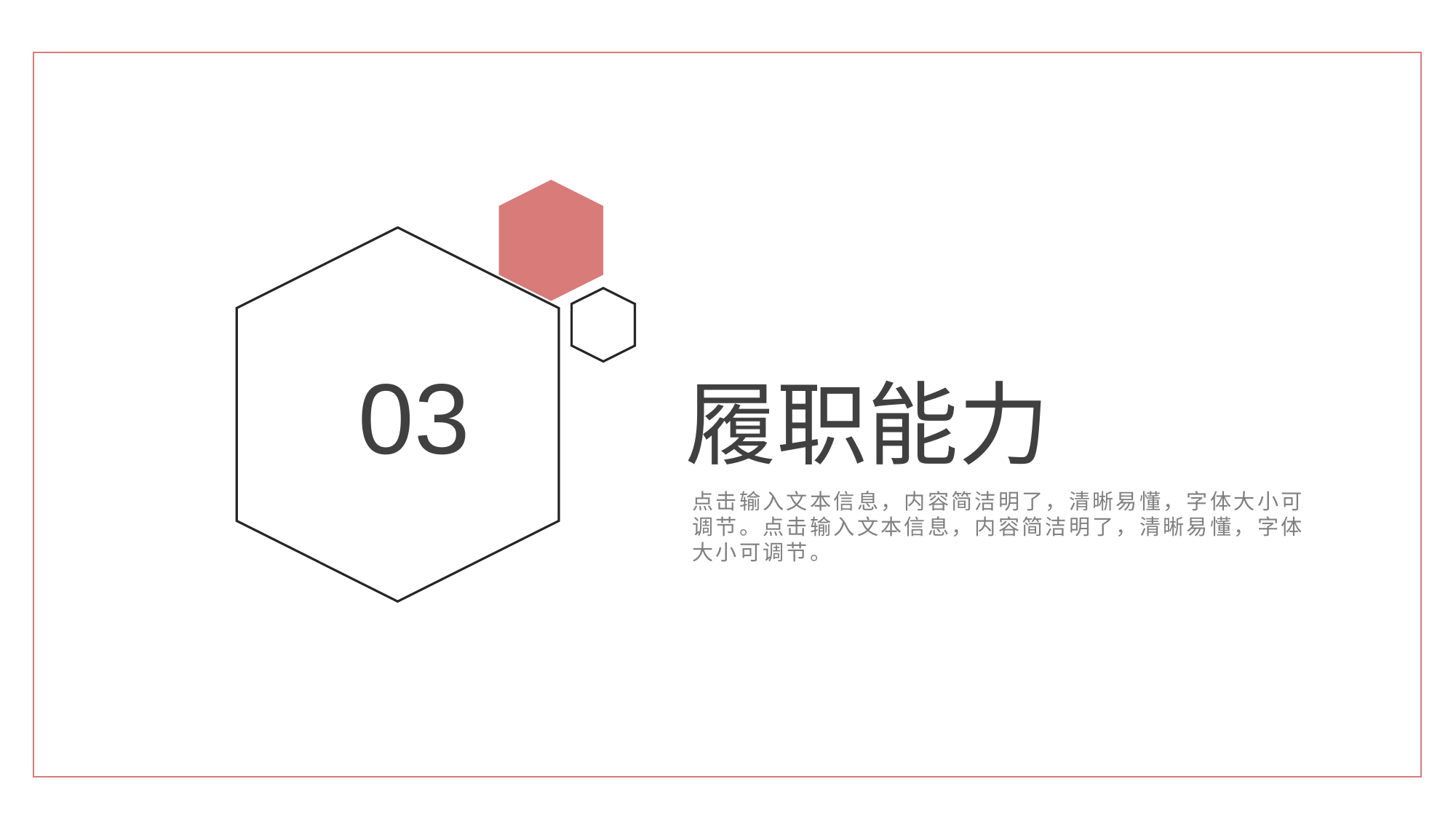

03
履职能力
点击输入文本信息，内容简洁明了，清晰易懂，字体大小可调节。点击输入文本信息，内容简洁明了，清晰易懂，字体大小可调节。